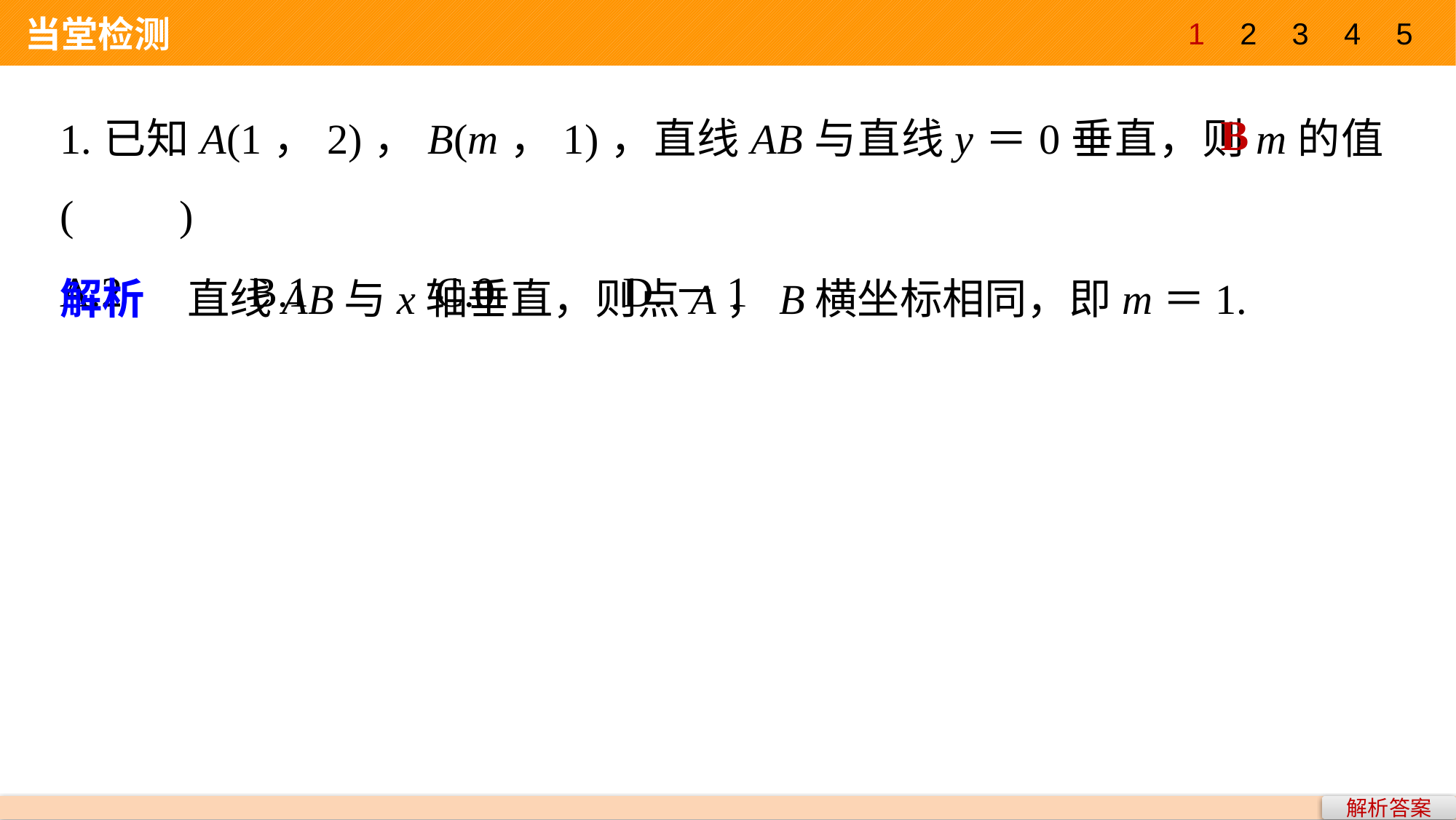

1
2
3
4
5
  当堂检测
1.已知A(1，2)，B(m，1)，直线AB与直线y＝0垂直，则m的值(　　)
A.2            B.1            C.0            D.－1
B
解析　直线AB与x轴垂直，则点A，B横坐标相同，即m＝1.
解析答案